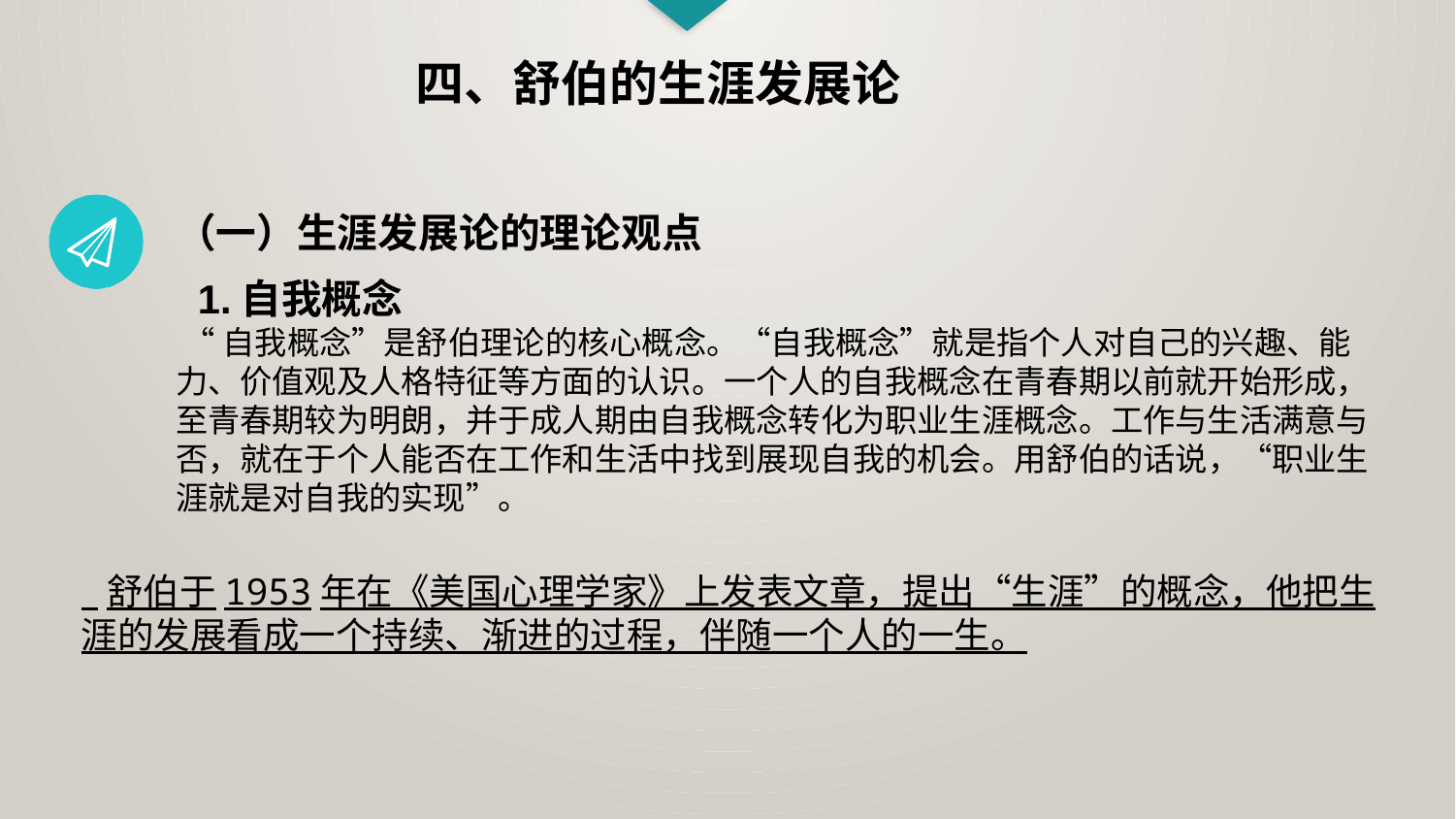

四、舒伯的生涯发展论

（一）生涯发展论的理论观点

  1.自我概念
 “自我概念”是舒伯理论的核心概念。“自我概念”就是指个人对自己的兴趣、能力、价值观及人格特征等方面的认识。一个人的自我概念在青春期以前就开始形成，至青春期较为明朗，并于成人期由自我概念转化为职业生涯概念。工作与生活满意与否，就在于个人能否在工作和生活中找到展现自我的机会。用舒伯的话说，“职业生涯就是对自我的实现”。
  舒伯于1953年在《美国心理学家》上发表文章，提出“生涯”的概念，他把生涯的发展看成一个持续、渐进的过程，伴随一个人的一生。
61